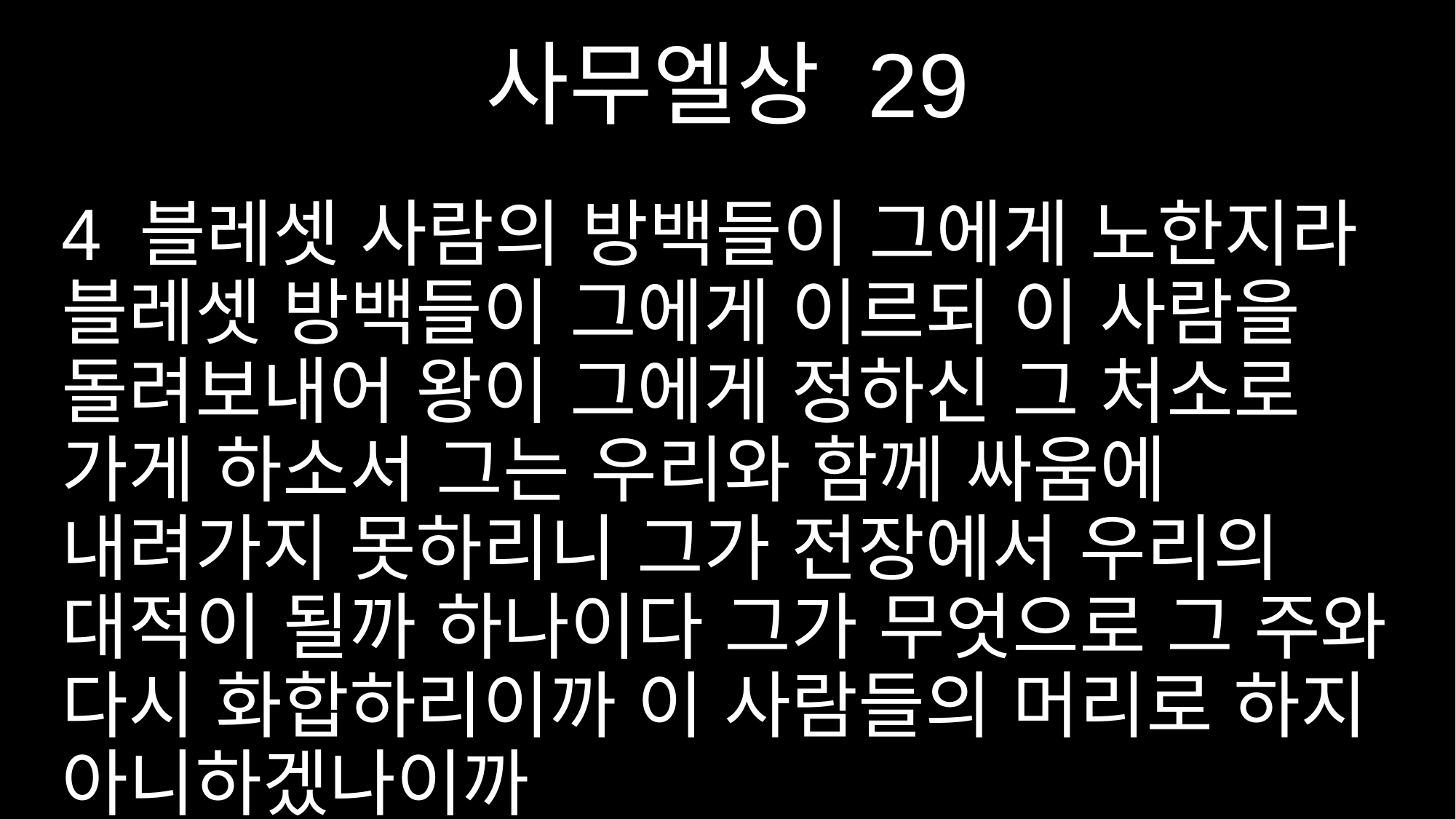

사무엘상 29
4 블레셋 사람의 방백들이 그에게 노한지라 블레셋 방백들이 그에게 이르되 이 사람을 돌려보내어 왕이 그에게 정하신 그 처소로 가게 하소서 그는 우리와 함께 싸움에 내려가지 못하리니 그가 전장에서 우리의 대적이 될까 하나이다 그가 무엇으로 그 주와 다시 화합하리이까 이 사람들의 머리로 하지 아니하겠나이까